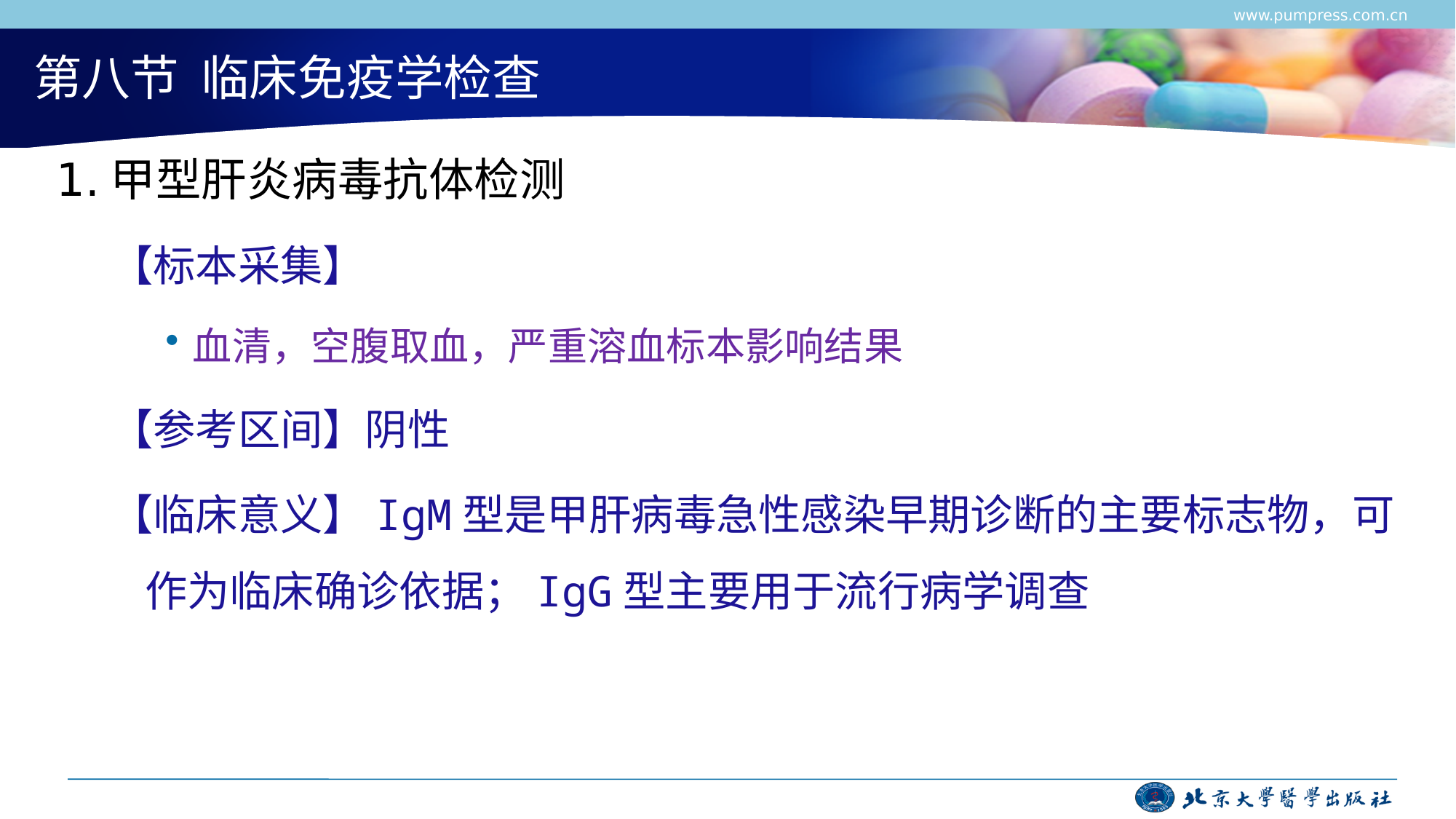

www.pumpress.com.cn
# 第八节  临床免疫学检查
1.甲型肝炎病毒抗体检测
【标本采集】
血清，空腹取血，严重溶血标本影响结果
【参考区间】阴性
【临床意义】IgM型是甲肝病毒急性感染早期诊断的主要标志物，可作为临床确诊依据；IgG型主要用于流行病学调查